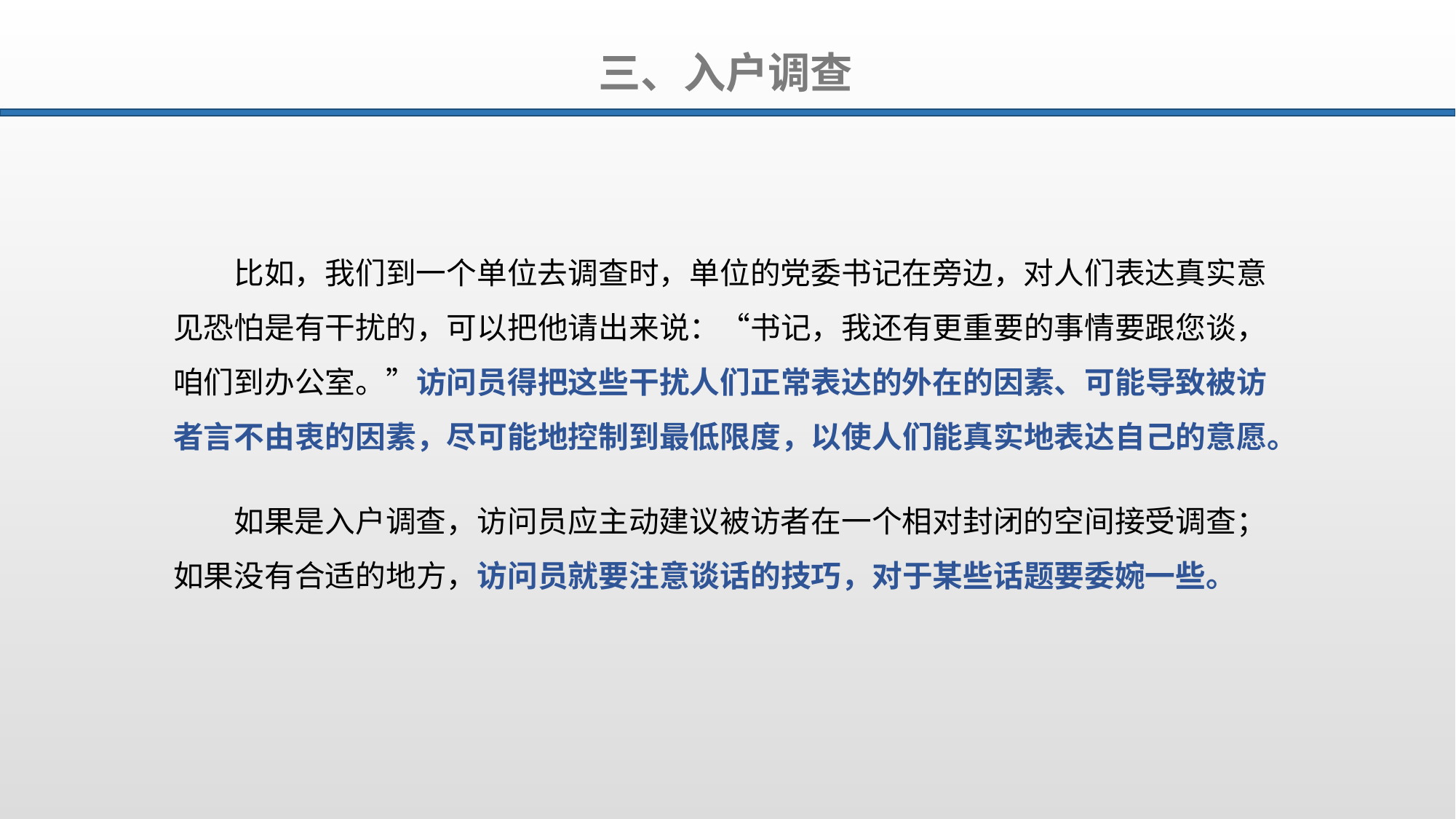

三、入户调查

比如，我们到一个单位去调查时，单位的党委书记在旁边，对人们表达真实意见恐怕是有干扰的，可以把他请出来说：“书记，我还有更重要的事情要跟您谈，咱们到办公室。”访问员得把这些干扰人们正常表达的外在的因素、可能导致被访者言不由衷的因素，尽可能地控制到最低限度，以使人们能真实地表达自己的意愿。
如果是入户调查，访问员应主动建议被访者在一个相对封闭的空间接受调查；如果没有合适的地方，访问员就要注意谈话的技巧，对于某些话题要委婉一些。